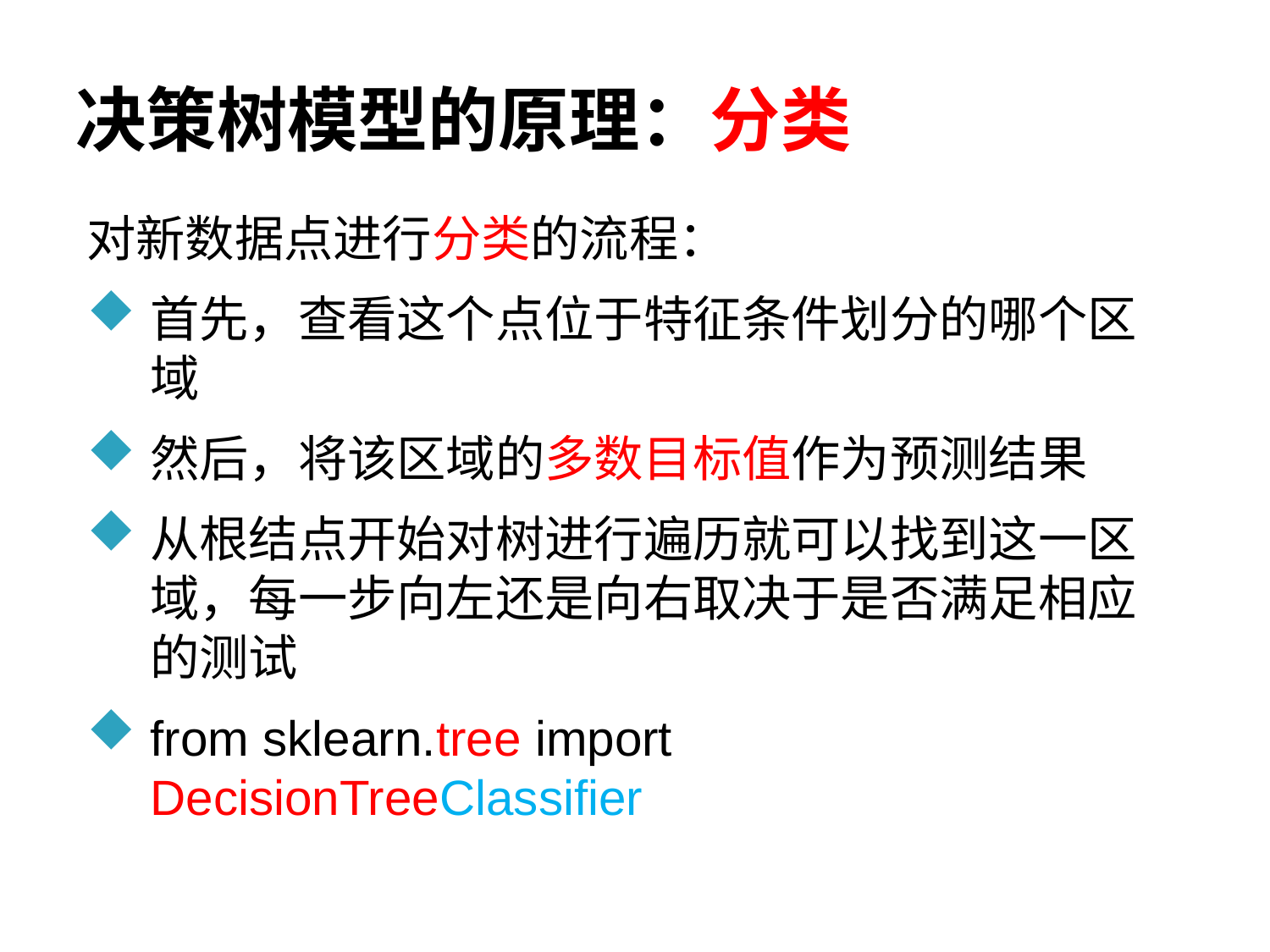

# 决策树模型的原理：分类
对新数据点进行分类的流程：
首先，查看这个点位于特征条件划分的哪个区域
然后，将该区域的多数目标值作为预测结果
从根结点开始对树进行遍历就可以找到这一区域，每一步向左还是向右取决于是否满足相应的测试
from sklearn.tree import DecisionTreeClassifier